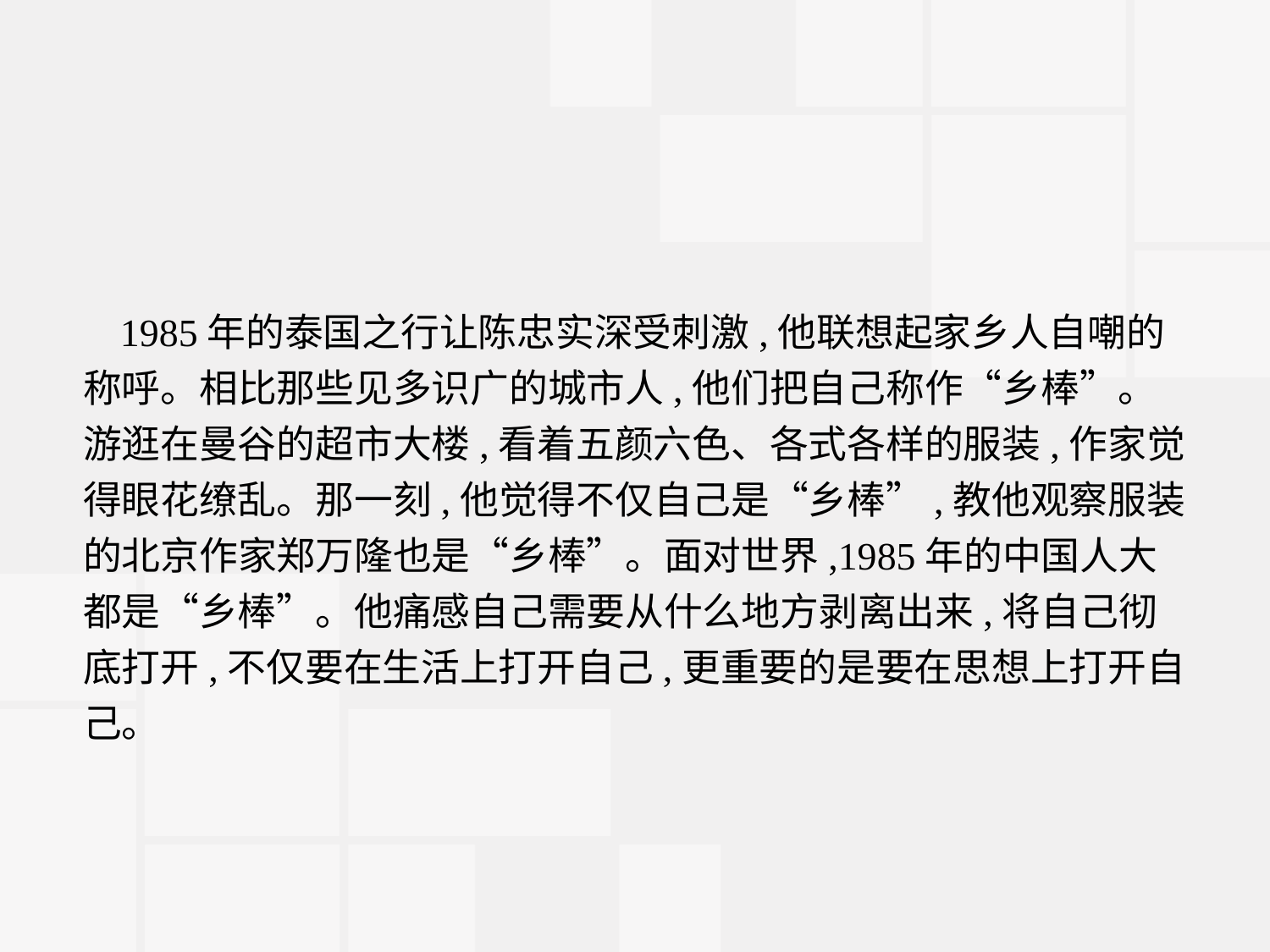

1985年的泰国之行让陈忠实深受刺激,他联想起家乡人自嘲的称呼。相比那些见多识广的城市人,他们把自己称作“乡棒”。游逛在曼谷的超市大楼,看着五颜六色、各式各样的服装,作家觉得眼花缭乱。那一刻,他觉得不仅自己是“乡棒”,教他观察服装的北京作家郑万隆也是“乡棒”。面对世界,1985年的中国人大都是“乡棒”。他痛感自己需要从什么地方剥离出来,将自己彻底打开,不仅要在生活上打开自己,更重要的是要在思想上打开自己。